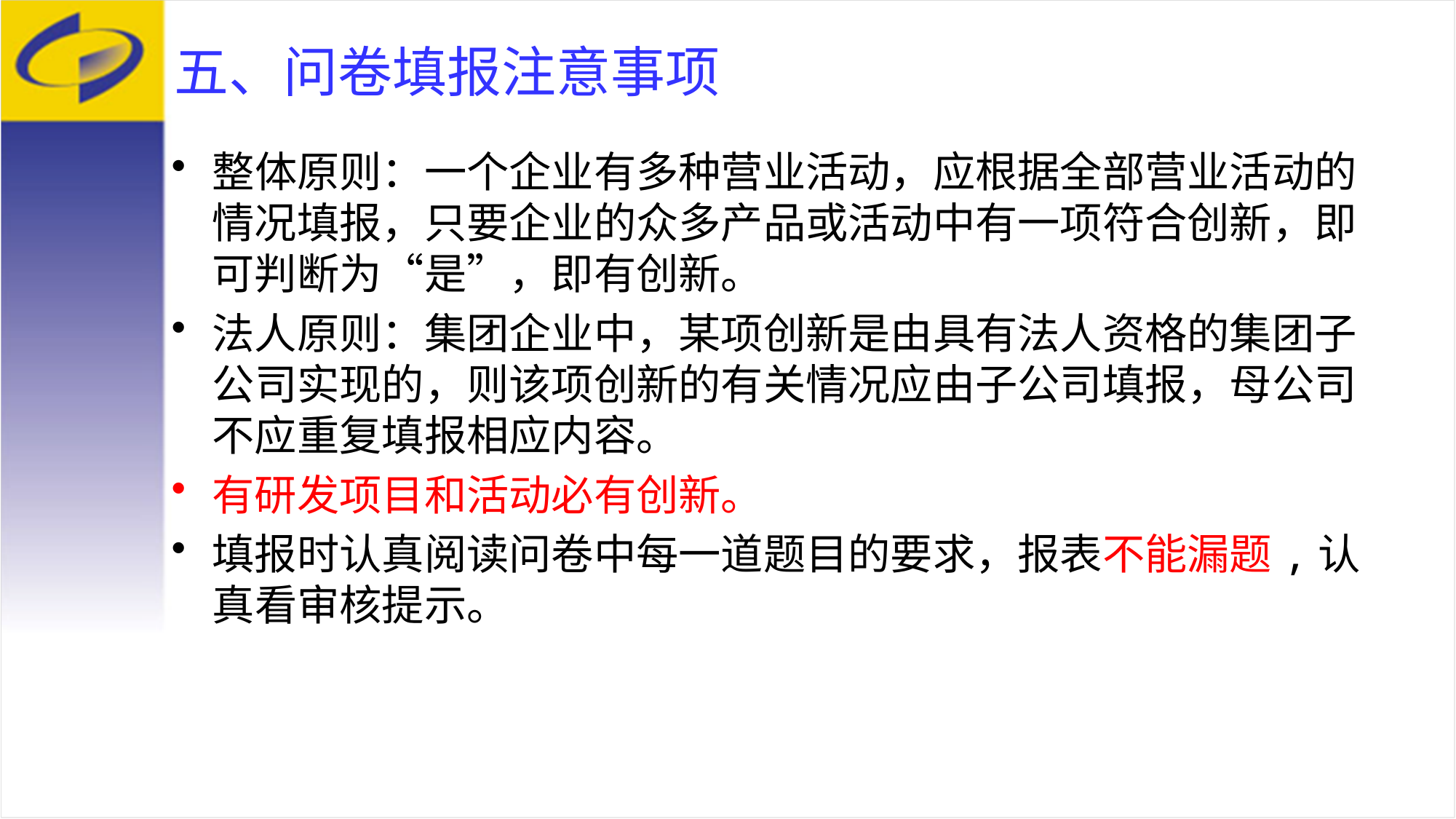

# 五、问卷填报注意事项
整体原则：一个企业有多种营业活动，应根据全部营业活动的情况填报，只要企业的众多产品或活动中有一项符合创新，即可判断为“是”，即有创新。
法人原则：集团企业中，某项创新是由具有法人资格的集团子公司实现的，则该项创新的有关情况应由子公司填报，母公司不应重复填报相应内容。
有研发项目和活动必有创新。
填报时认真阅读问卷中每一道题目的要求，报表不能漏题,认真看审核提示。

60